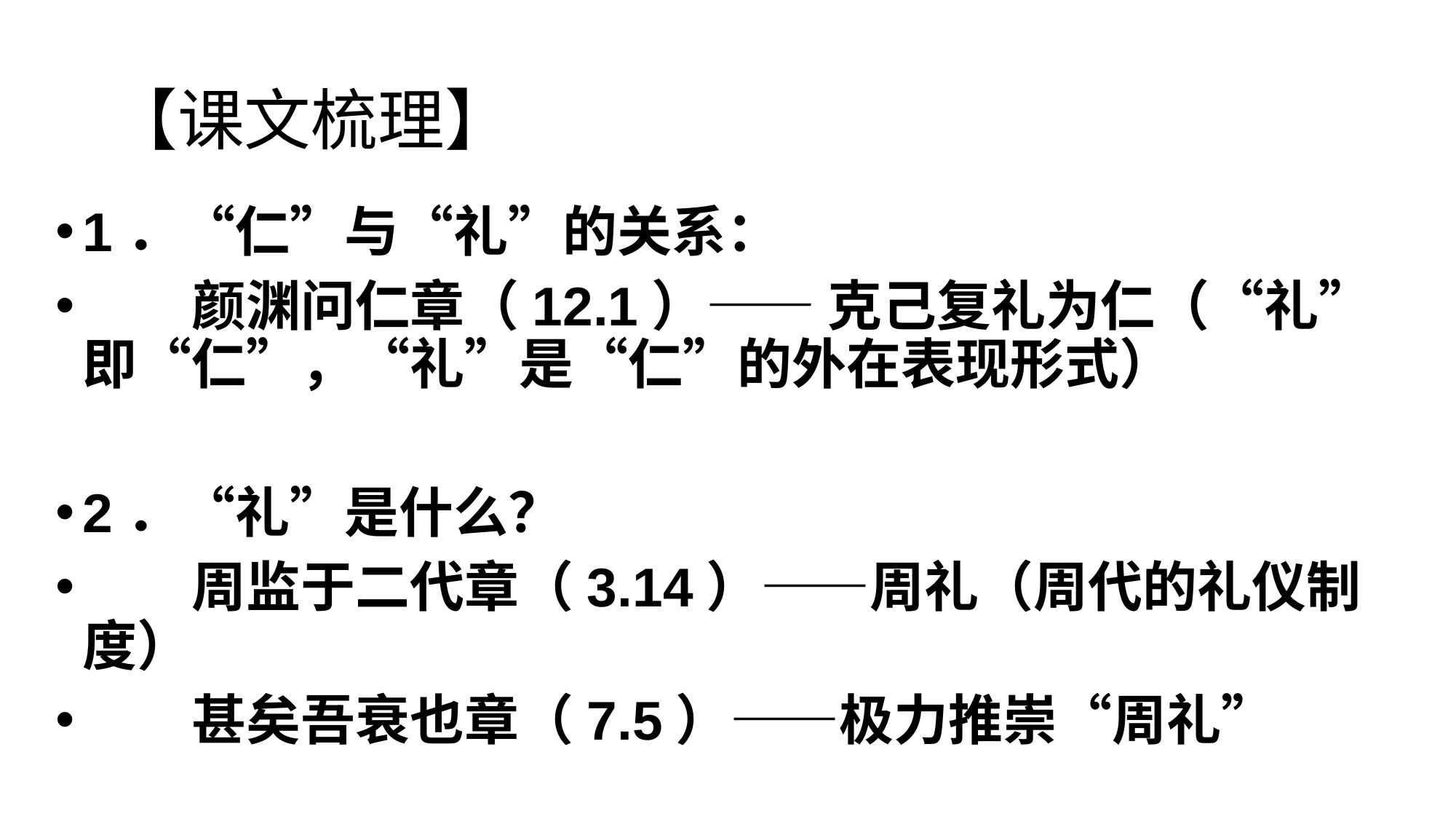

# 【课文梳理】

1．“仁”与“礼”的关系：
　　颜渊问仁章（12.1）—— 克己复礼为仁（“礼”即“仁”，“礼”是“仁”的外在表现形式）

2．“礼”是什么？
　　周监于二代章（3.14）——周礼（周代的礼仪制度）
　　甚矣吾衰也章（7.5）——极力推崇“周礼”